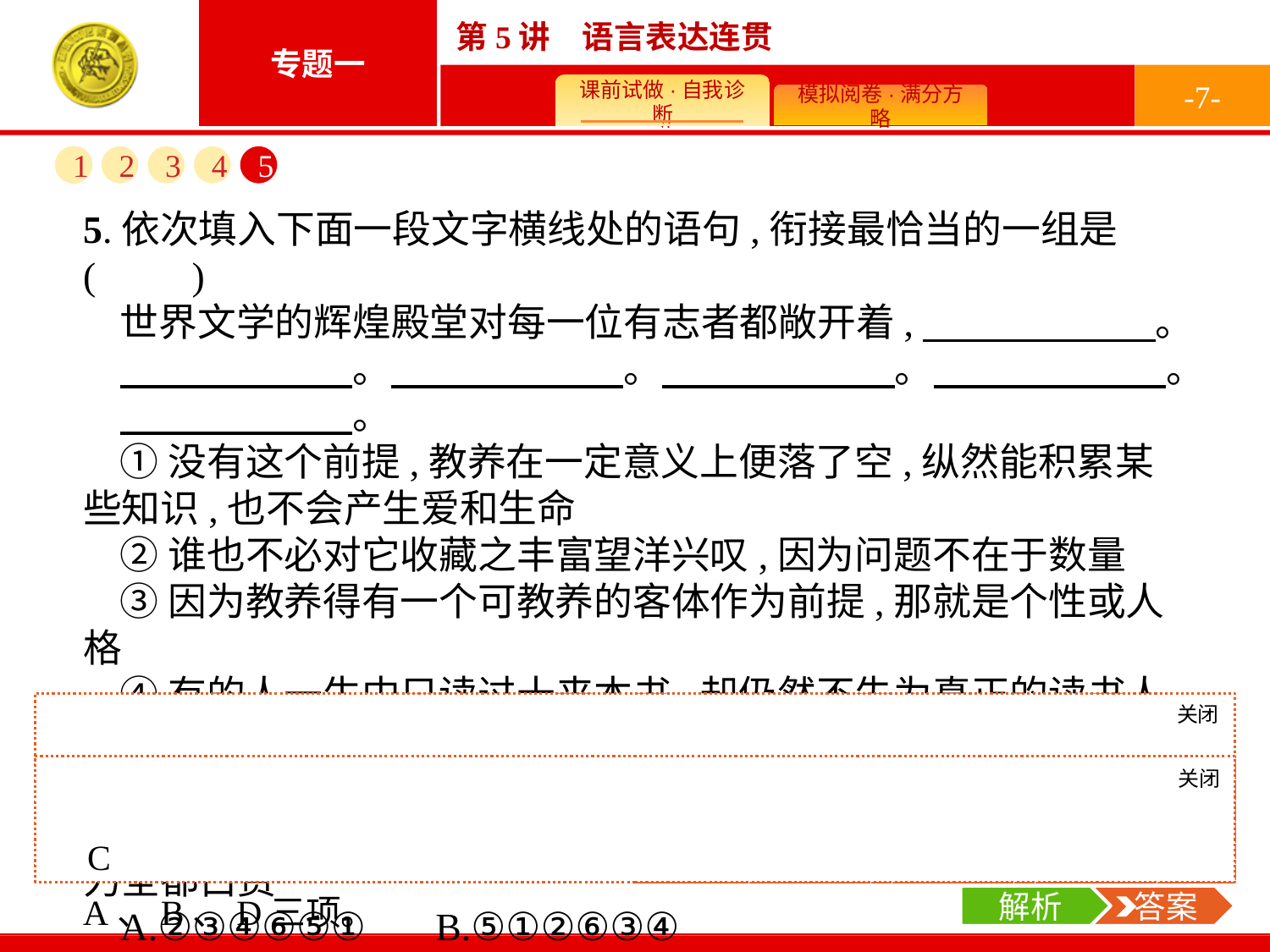

-7-
1
2
3
4
5
5.依次填入下面一段文字横线处的语句,衔接最恰当的一组是(　　)
世界文学的辉煌殿堂对每一位有志者都敞开着,　　　　　　。
　　　　　　。　　　　　　。　　　　　　。　　　　　　。
　　　　　　。
①没有这个前提,教养在一定意义上便落了空,纵然能积累某些知识,也不会产生爱和生命
②谁也不必对它收藏之丰富望洋兴叹,因为问题不在于数量
③因为教养得有一个可教养的客体作为前提,那就是个性或人格
④有的人一生中只读过十来本书,却仍然不失为真正的读书人
⑤没有爱的阅读,没有敬重的知识,没有心的教养,是戕害性灵最严重的罪过之一
⑥还有人见书便生吞下去,对什么都能说上几句,然而一切努力全都白费
A.②③④⑥⑤①　	B.⑤①②⑥③④
C.②④⑥③①⑤	D.⑤②③④⑥①

关闭
解析

由“有的人”和“还有人”可知④⑥应为一组,由“因为”可知③在④⑥之后,由①句中“爱和生命”可知,①后面衔接⑤恰当,故排除A、B、D三项。

关闭
解析
  答案

C
解析
  答案